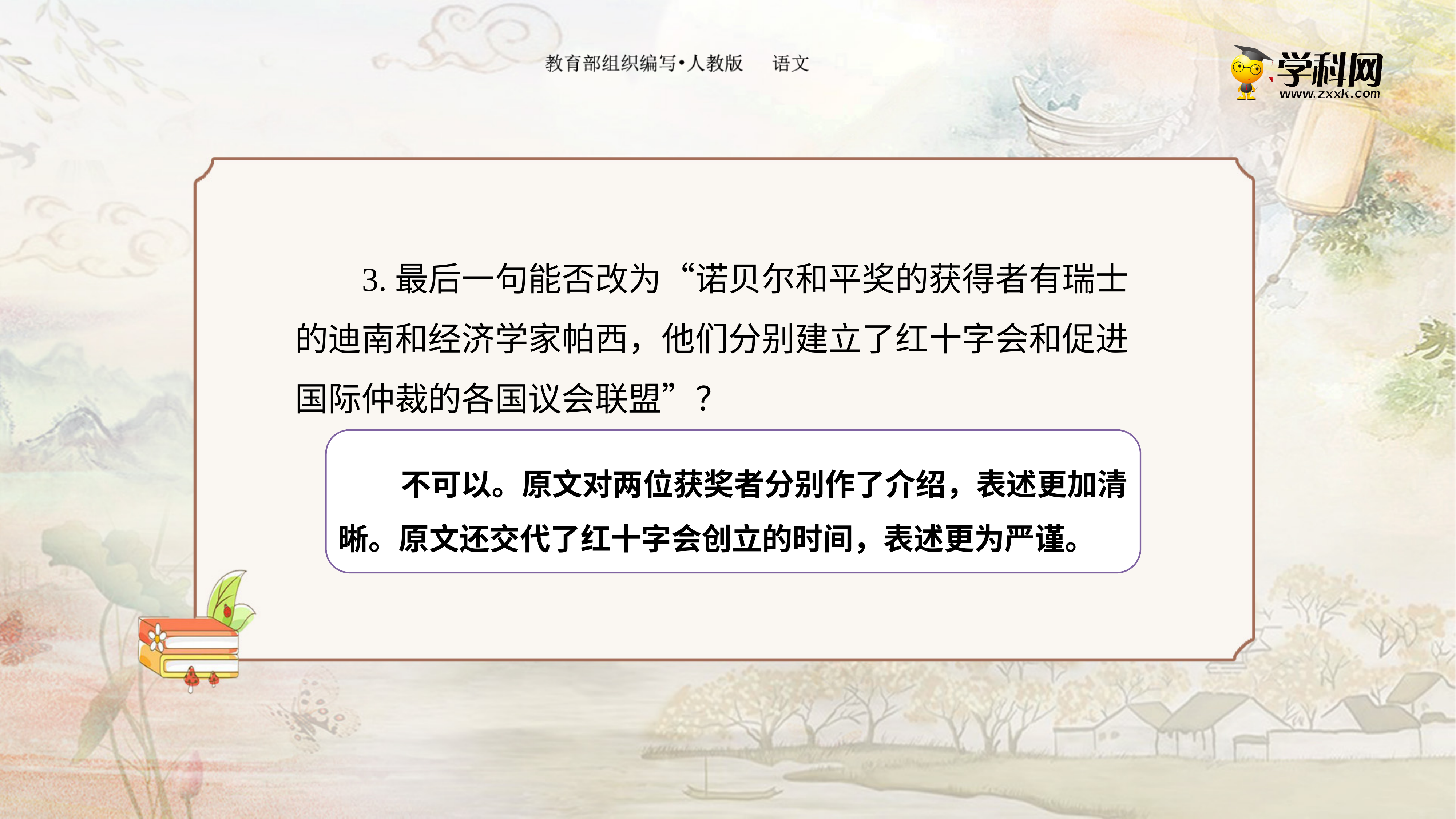

3.最后一句能否改为“诺贝尔和平奖的获得者有瑞士的迪南和经济学家帕西，他们分别建立了红十字会和促进国际仲裁的各国议会联盟”？

        不可以。原文对两位获奖者分别作了介绍，表述更加清晰。原文还交代了红十字会创立的时间，表述更为严谨。